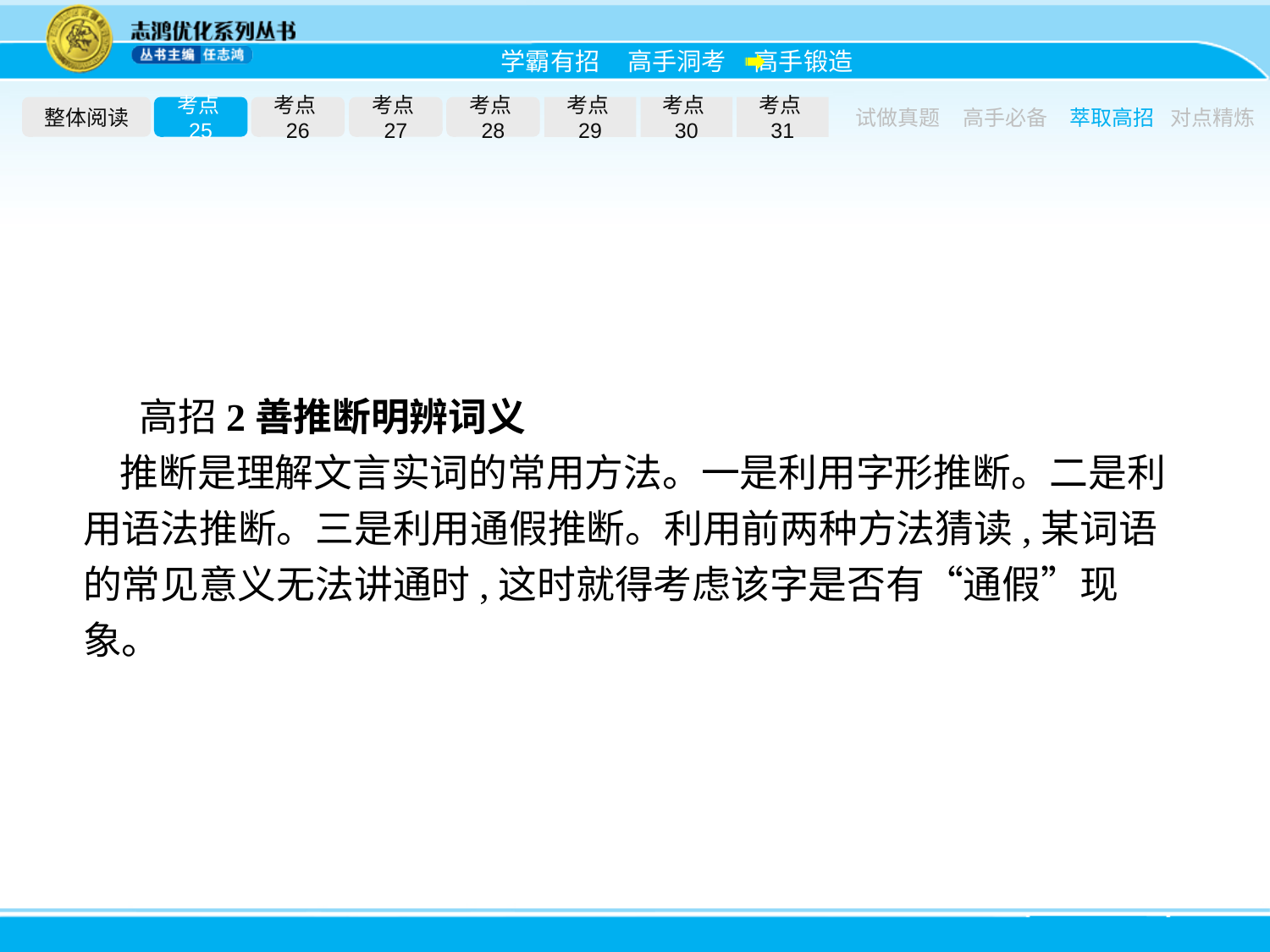

整体阅读
考点25
考点26
考点27
考点28
考点29
考点30
考点31
试做真题
高手必备
萃取高招
对点精炼
高招2善推断明辨词义
推断是理解文言实词的常用方法。一是利用字形推断。二是利用语法推断。三是利用通假推断。利用前两种方法猜读,某词语的常见意义无法讲通时,这时就得考虑该字是否有“通假”现象。